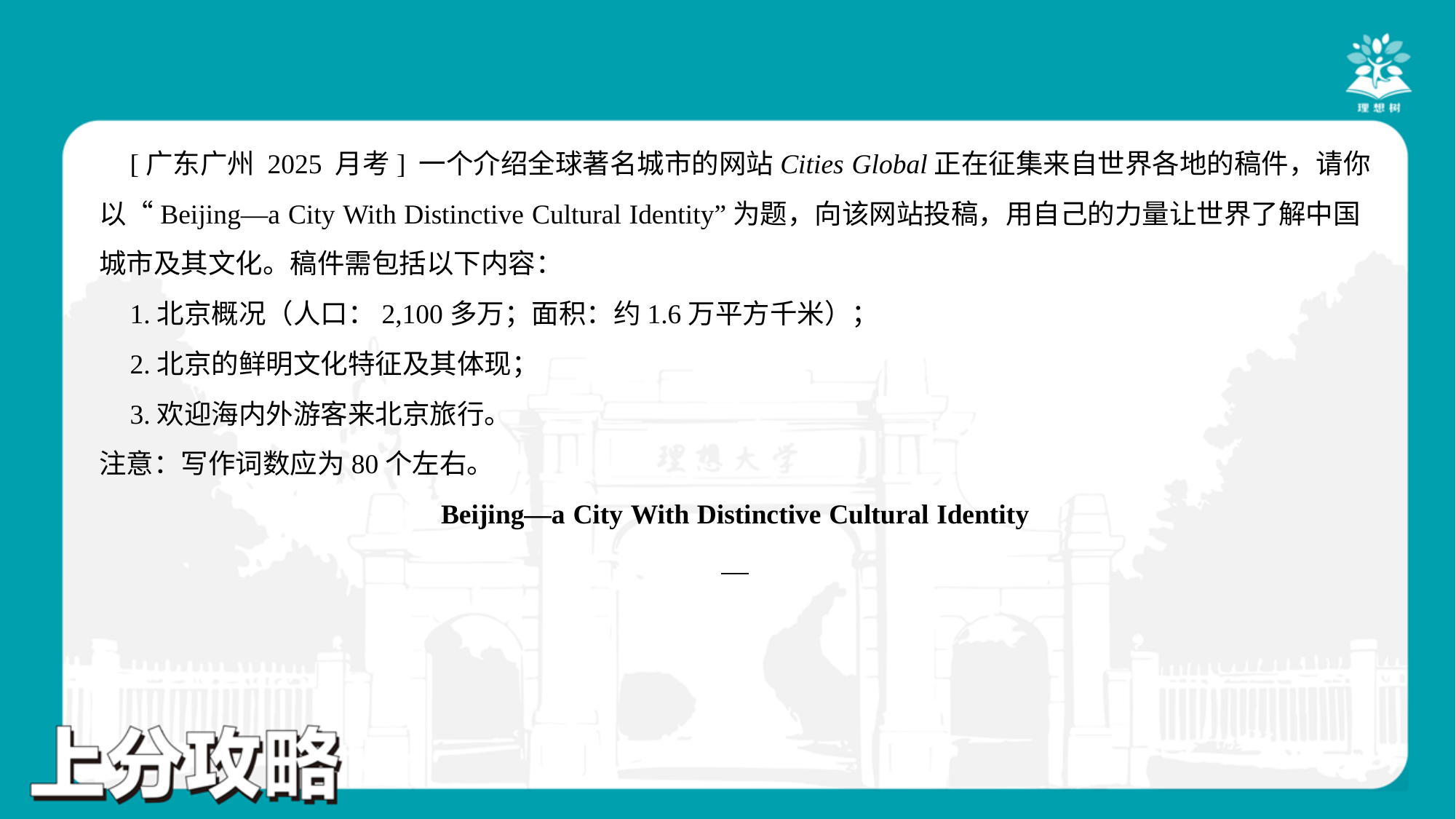

[广东广州 2025 月考] 一个介绍全球著名城市的网站Cities Global正在征集来自世界各地的稿件，请你
以“Beijing—a City With Distinctive Cultural Identity”为题，向该网站投稿，用自己的力量让世界了解中国
城市及其文化。稿件需包括以下内容：
    1.北京概况（人口：2,100多万；面积：约1.6万平方千米）；
    2.北京的鲜明文化特征及其体现；
    3.欢迎海内外游客来北京旅行。
注意：写作词数应为80个左右。
Beijing—a City With Distinctive Cultural Identity
__